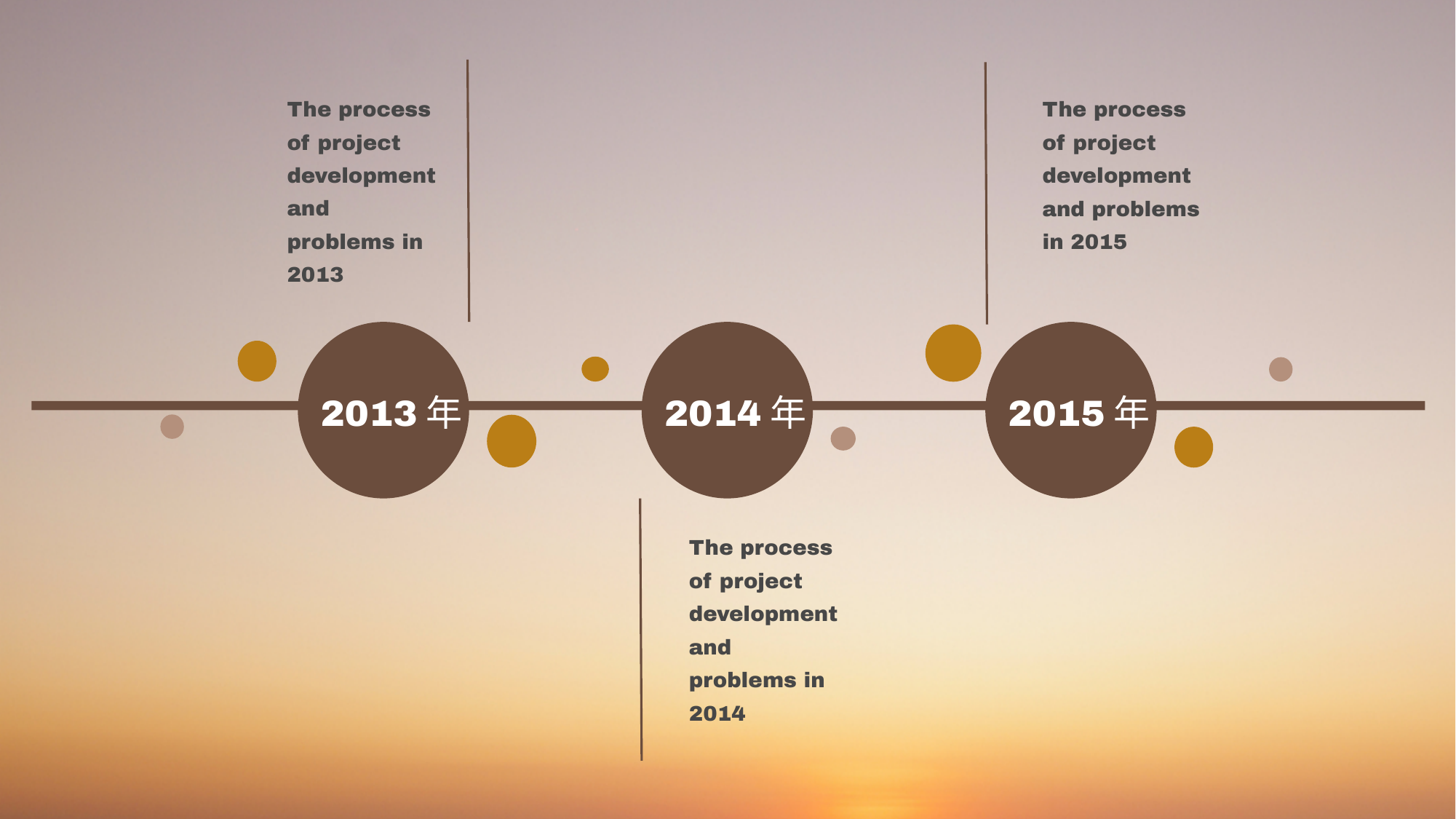

The process of project development and problems in 2013
The process of project development and problems in 2015

2013年

2014年

2015年

The process of project development and problems in 2014